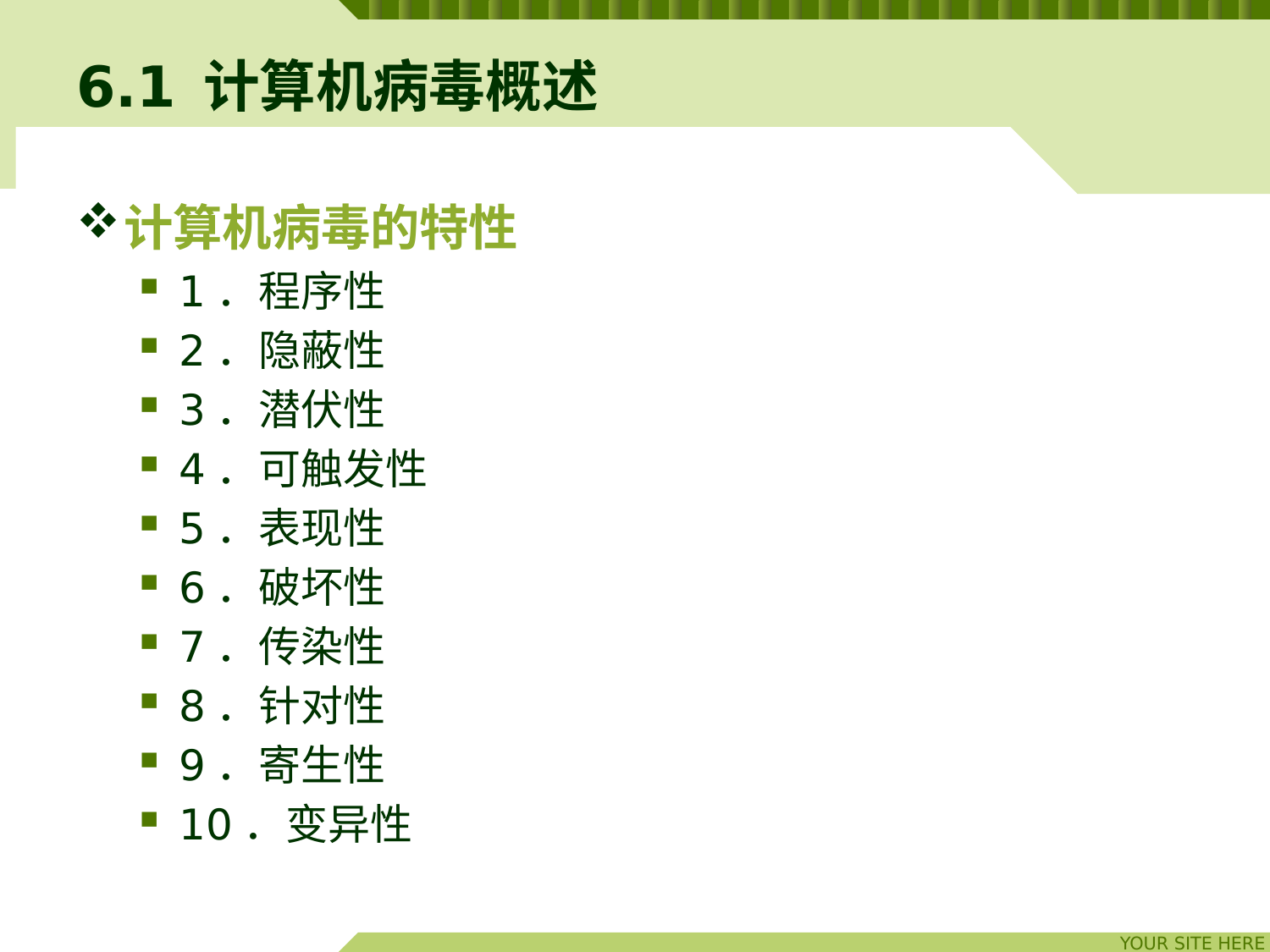

# 6.1	计算机病毒概述
计算机病毒的特性
1．程序性
2．隐蔽性
3．潜伏性
4．可触发性
5．表现性
6．破坏性
7．传染性
8．针对性
9．寄生性
10．变异性